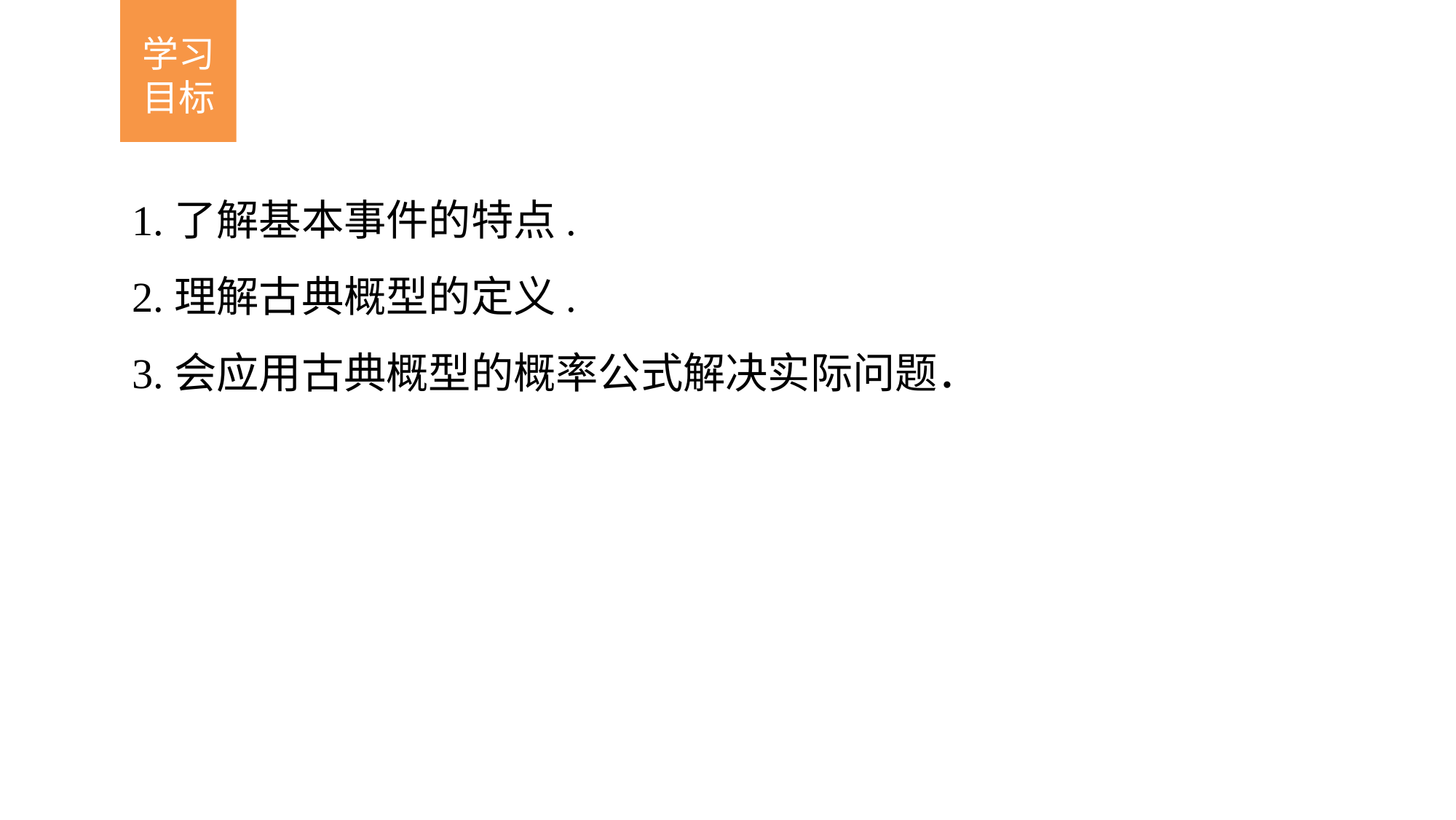

学习目标
1.了解基本事件的特点.
2.理解古典概型的定义.
3.会应用古典概型的概率公式解决实际问题．